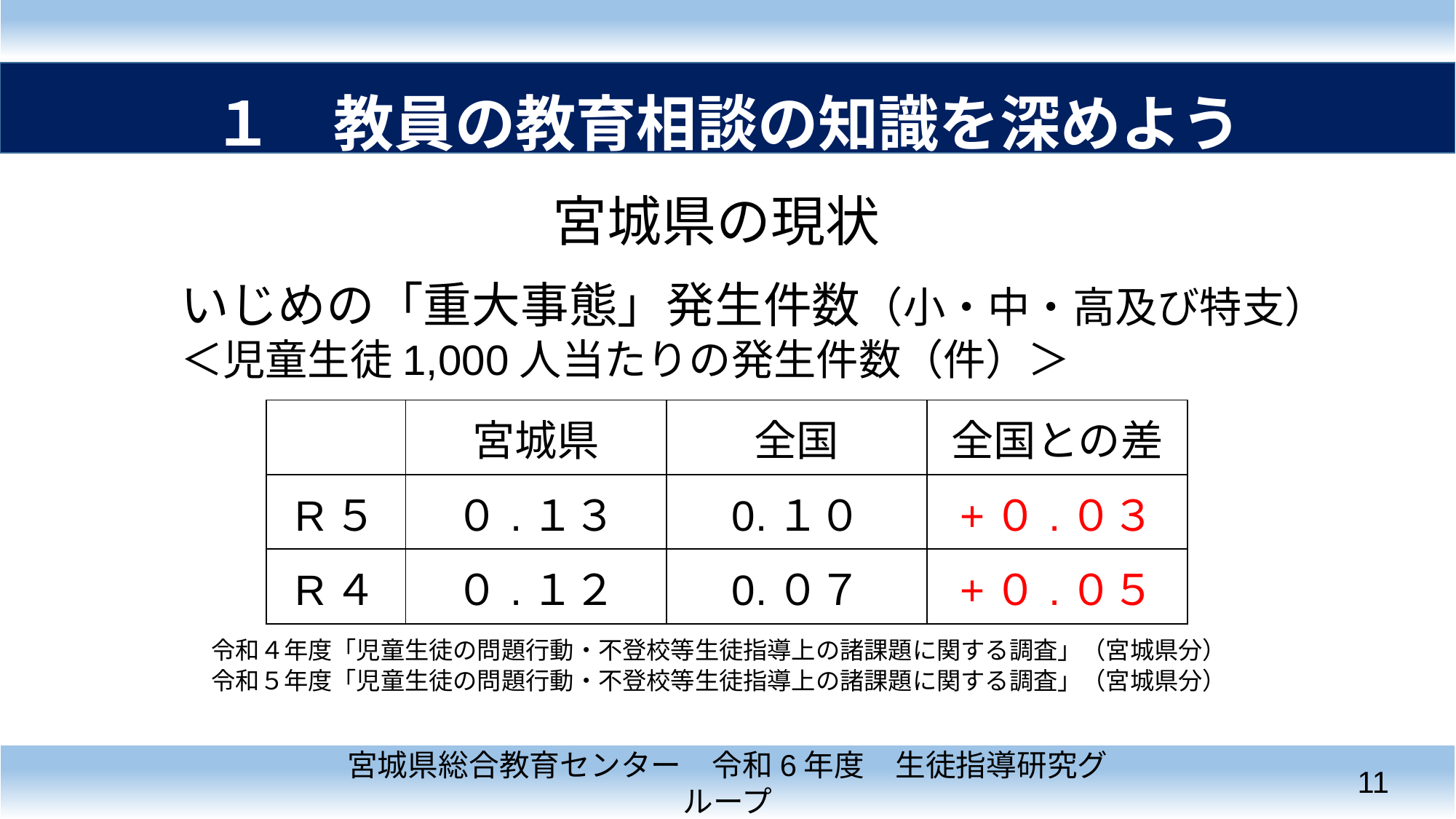

１　教員の教育相談の知識を深めよう

宮城県の現状
いじめの「重大事態」発生件数（小・中・高及び特支）
＜児童生徒1,000人当たりの発生件数（件）＞
|  | 宮城県 | 全国 | 全国との差 |
| --- | --- | --- | --- |
| R５ | ０.１３ | 0.１０ | +０.０３ |
| R４ | ０.１２ | 0.０７ | +０.０５ |
令和４年度「児童生徒の問題行動・不登校等生徒指導上の諸課題に関する調査」（宮城県分）
令和５年度「児童生徒の問題行動・不登校等生徒指導上の諸課題に関する調査」（宮城県分）
11
宮城県総合教育センター　令和6年度　生徒指導研究グループ